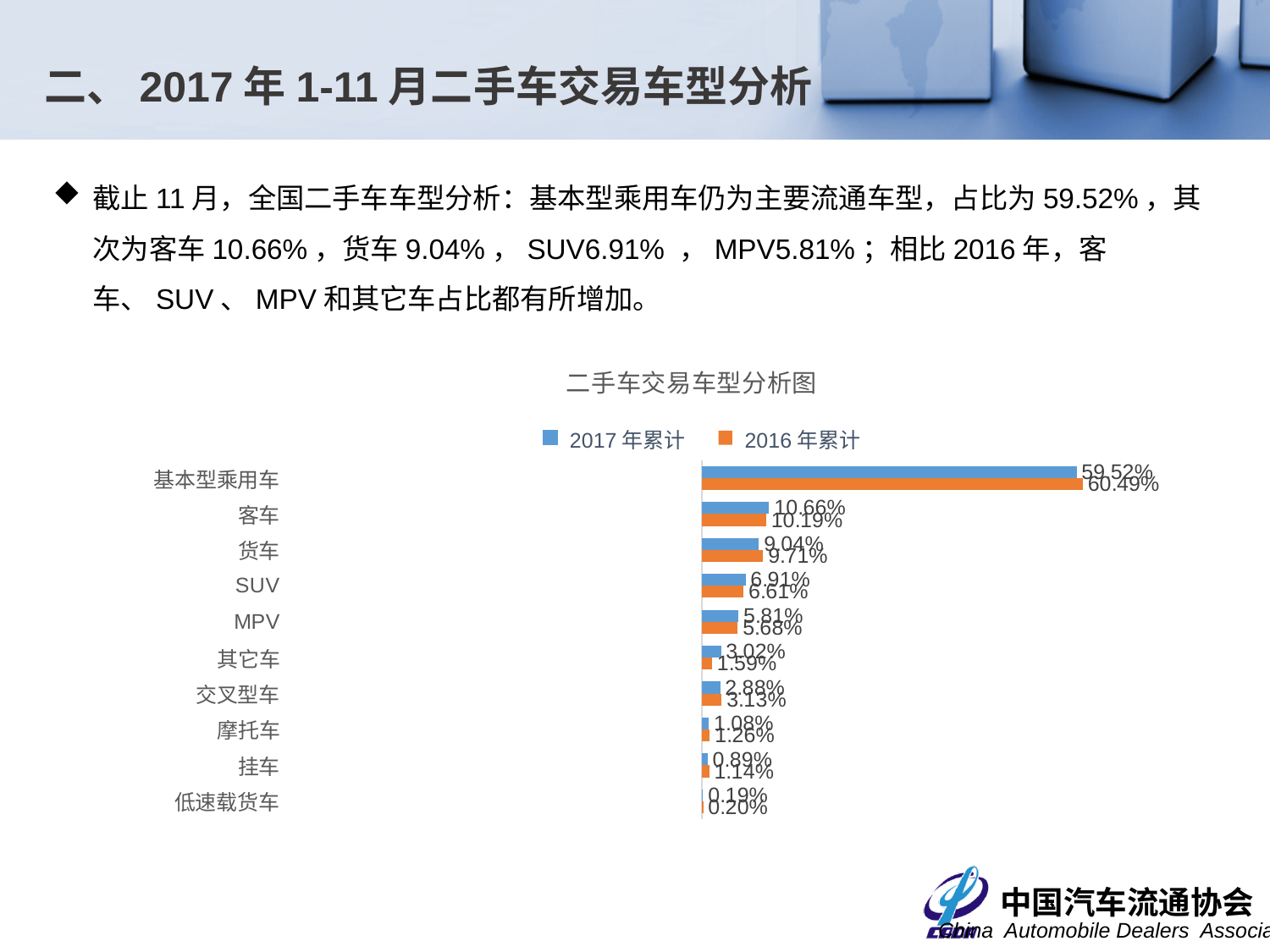

二、2017年1-11月二手车交易车型分析
截止11月，全国二手车车型分析：基本型乘用车仍为主要流通车型，占比为59.52%，其次为客车10.66%，货车9.04%，SUV6.91% ，MPV5.81%；相比2016年，客车、SUV、MPV和其它车占比都有所增加。

### Chart: 二手车交易车型分析图

| Category | 2016年累计 | 2017年累计 |
|---|---|---|
| 低速载货车 | 0.002034611259483915 | 0.0018796881415098284 |
| 挂车 | 0.011388515934354396 | 0.008904973331096373 |
| 摩托车 | 0.01258973695999392 | 0.010825037703879822 |
| 交叉型车 | 0.03125094721822303 | 0.02876381229689905 |
| 其它车 | 0.0158509182879537 | 0.03018083000997858 |
| MPV | 0.056849920830085166 | 0.05806075199343097 |
| SUV | 0.0661354370234313 | 0.06913171765143193 |
| 货车 | 0.09707831246999242 | 0.0904039932898464 |
| 客车 | 0.10187359629675294 | 0.10663112006530391 |
| 基本型乘用车 | 0.6049480037197296 | 0.5952180755166231 |
2017年累计
2016年累计